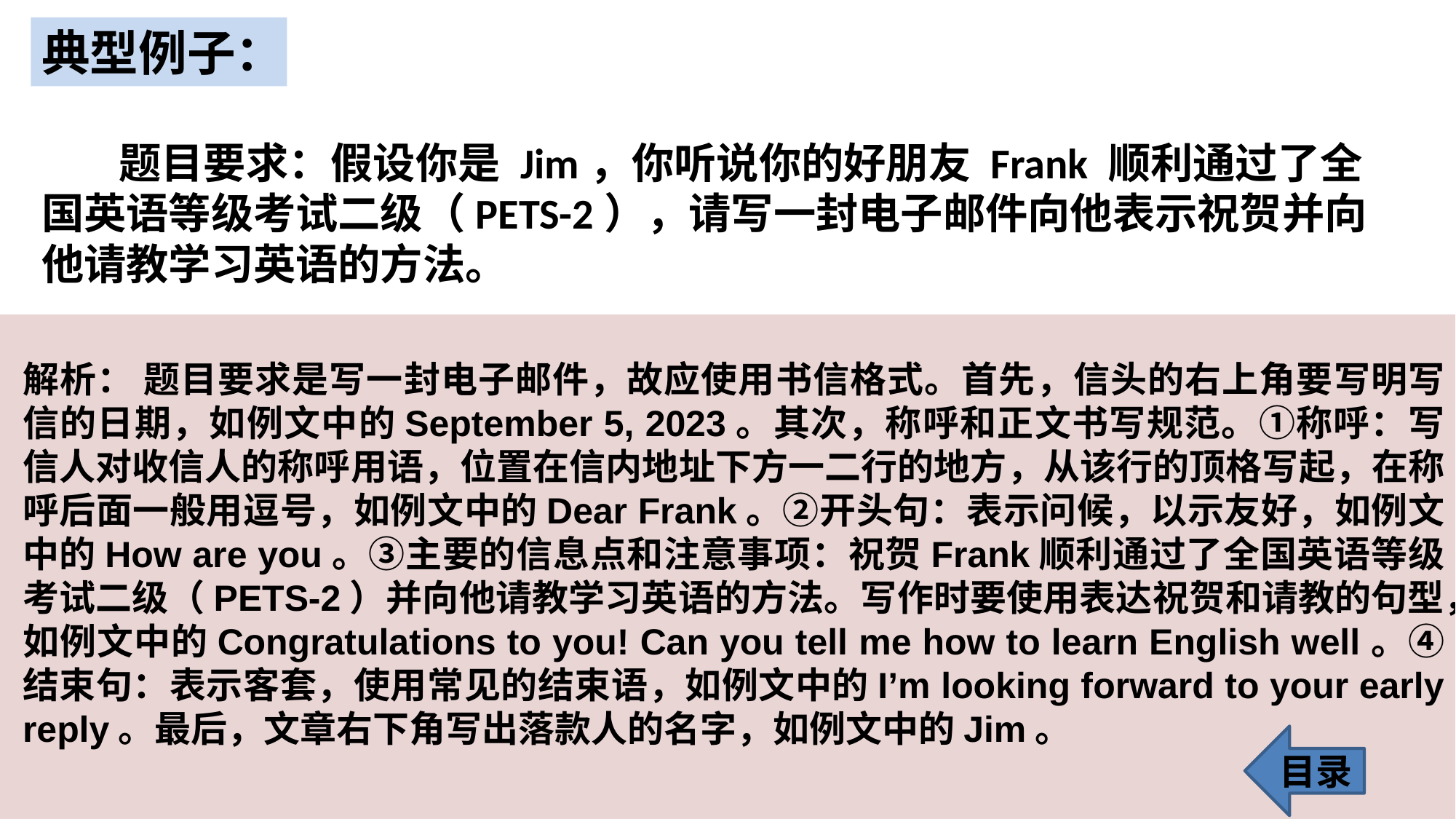

典型例子：
       题目要求：假设你是 Jim，你听说你的好朋友 Frank 顺利通过了全国英语等级考试二级（PETS-2），请写一封电子邮件向他表示祝贺并向他请教学习英语的方法。

解析： 题目要求是写一封电子邮件，故应使用书信格式。首先，信头的右上角要写明写信的日期，如例文中的September 5, 2023。其次，称呼和正文书写规范。①称呼：写信人对收信人的称呼用语，位置在信内地址下方一二行的地方，从该行的顶格写起，在称呼后面一般用逗号，如例文中的Dear Frank。②开头句：表示问候，以示友好，如例文中的How are you。③主要的信息点和注意事项：祝贺Frank顺利通过了全国英语等级考试二级（PETS-2）并向他请教学习英语的方法。写作时要使用表达祝贺和请教的句型，如例文中的Congratulations to you! Can you tell me how to learn English well。④结束句：表示客套，使用常见的结束语，如例文中的I’m looking forward to your early reply。最后，文章右下角写出落款人的名字，如例文中的Jim。
目录
14